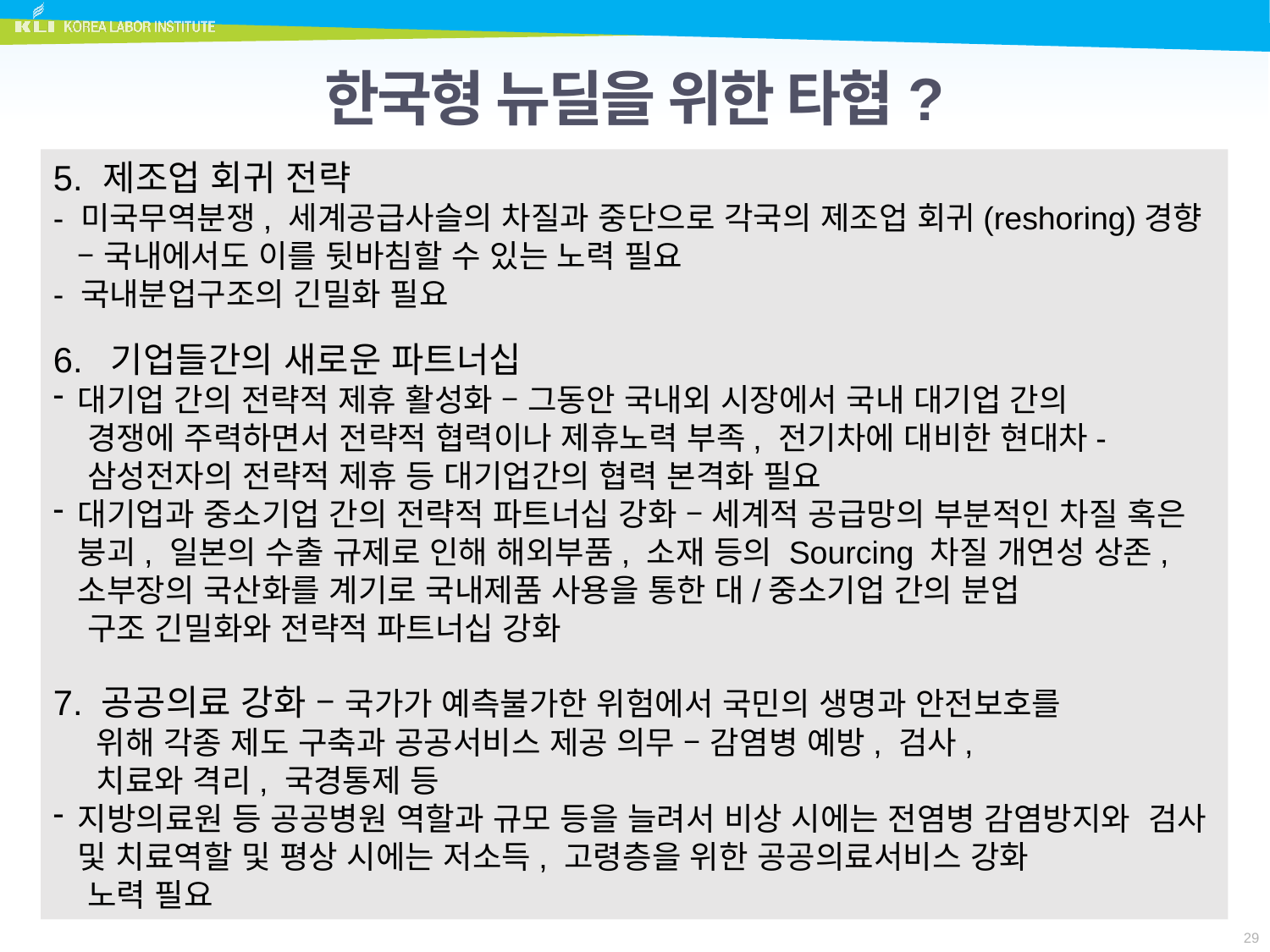

# 한국형 뉴딜을 위한 타협?
제조업 회귀 전략
- 미국무역분쟁, 세계공급사슬의 차질과 중단으로 각국의 제조업 회귀(reshoring)경향 – 국내에서도 이를 뒷바침할 수 있는 노력 필요
- 국내분업구조의 긴밀화 필요

6.  기업들간의 새로운 파트너십
대기업 간의 전략적 제휴 활성화 – 그동안 국내외 시장에서 국내 대기업 간의
   경쟁에 주력하면서 전략적 협력이나 제휴노력 부족, 전기차에 대비한 현대차-
   삼성전자의 전략적 제휴 등 대기업간의 협력 본격화 필요
대기업과 중소기업 간의 전략적 파트너십 강화 – 세계적 공급망의 부분적인 차질 혹은 붕괴, 일본의 수출 규제로 인해 해외부품, 소재 등의 Sourcing 차질 개연성 상존,  소부장의 국산화를 계기로 국내제품 사용을 통한 대/중소기업 간의 분업
   구조 긴밀화와 전략적 파트너십 강화

7. 공공의료 강화 – 국가가 예측불가한 위험에서 국민의 생명과 안전보호를
    위해 각종 제도 구축과 공공서비스 제공 의무 – 감염병 예방, 검사,
    치료와 격리, 국경통제 등
지방의료원 등 공공병원 역할과 규모 등을 늘려서 비상 시에는 전염병 감염방지와  검사 및 치료역할 및 평상 시에는 저소득, 고령층을 위한 공공의료서비스 강화
   노력 필요
29